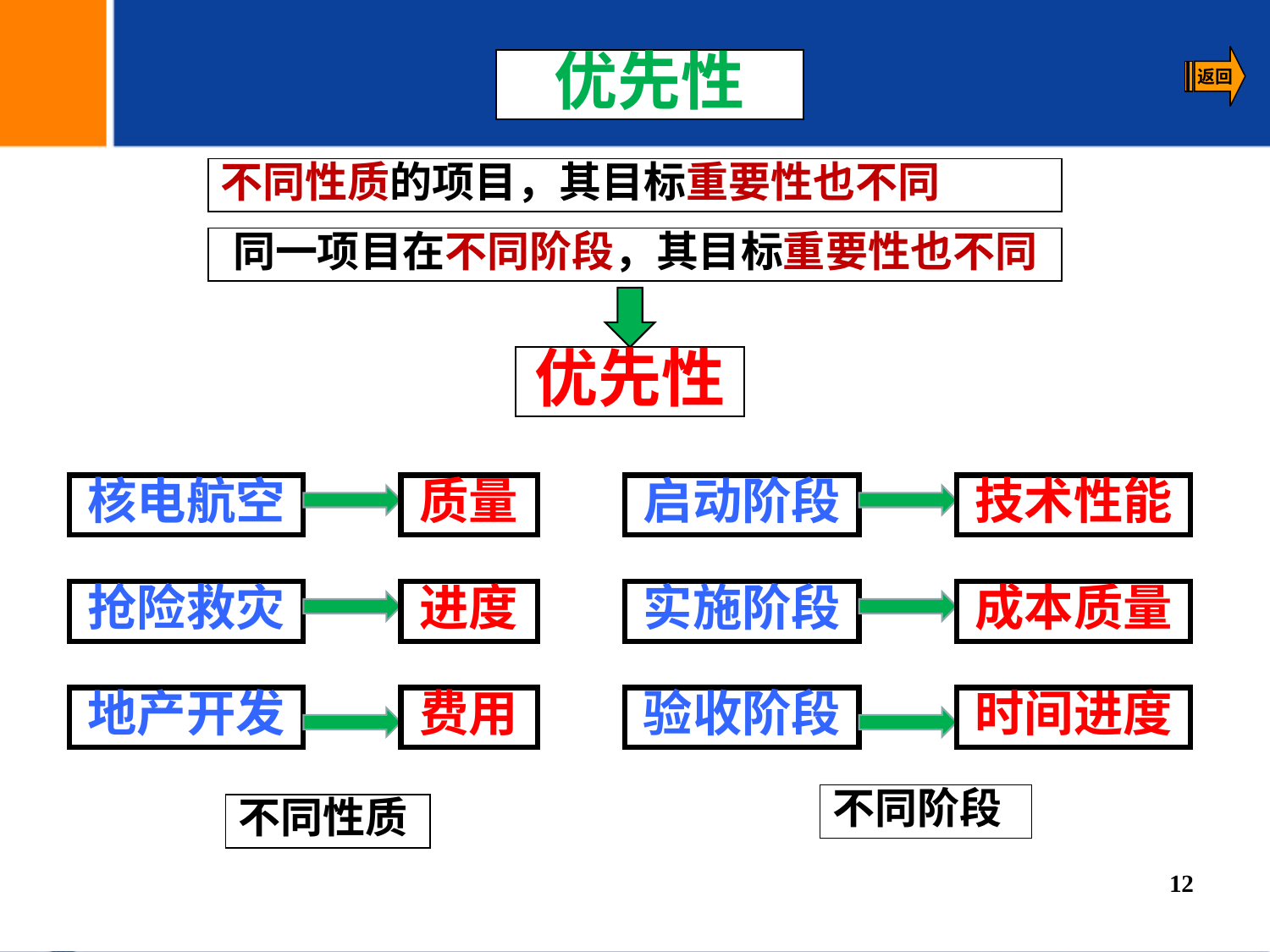

优先性
不同性质的项目，其目标重要性也不同
同一项目在不同阶段，其目标重要性也不同

优先性
核电航空
质量

抢险救灾
进度

地产开发
费用

启动阶段
技术性能

实施阶段
成本质量

验收阶段
时间进度

不同阶段
不同性质
12